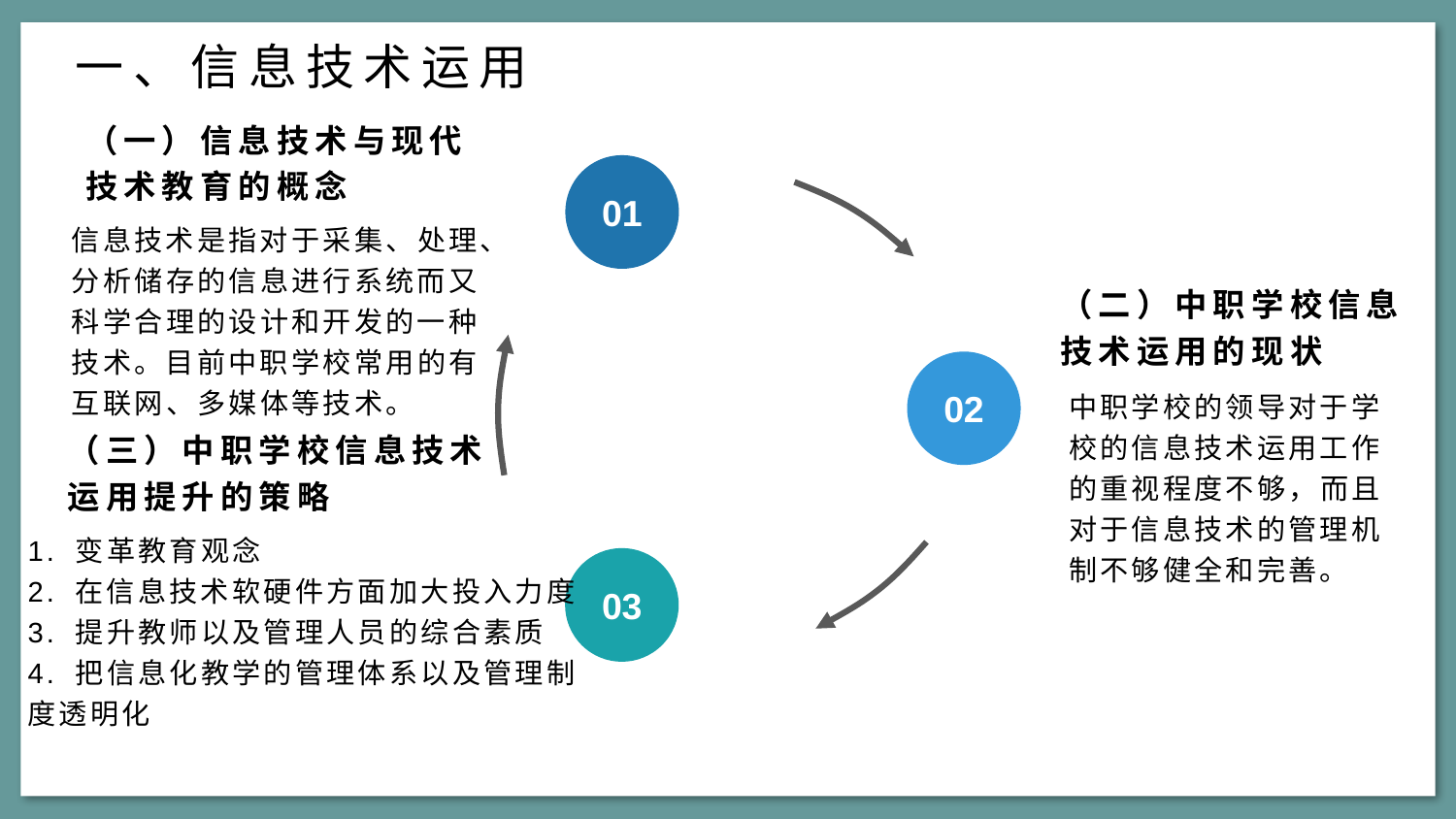

一、信息技术运用
（一）信息技术与现代技术教育的概念

01
信息技术是指对于采集、处理、分析储存的信息进行系统而又科学合理的设计和开发的一种技术。目前中职学校常用的有互联网、多媒体等技术。
（二）中职学校信息技术运用的现状

02
中职学校的领导对于学校的信息技术运用工作的重视程度不够，而且对于信息技术的管理机制不够健全和完善。
（三）中职学校信息技术运用提升的策略

1. 变革教育观念
2. 在信息技术软硬件方面加大投入力度
3. 提升教师以及管理人员的综合素质
4. 把信息化教学的管理体系以及管理制度透明化
03